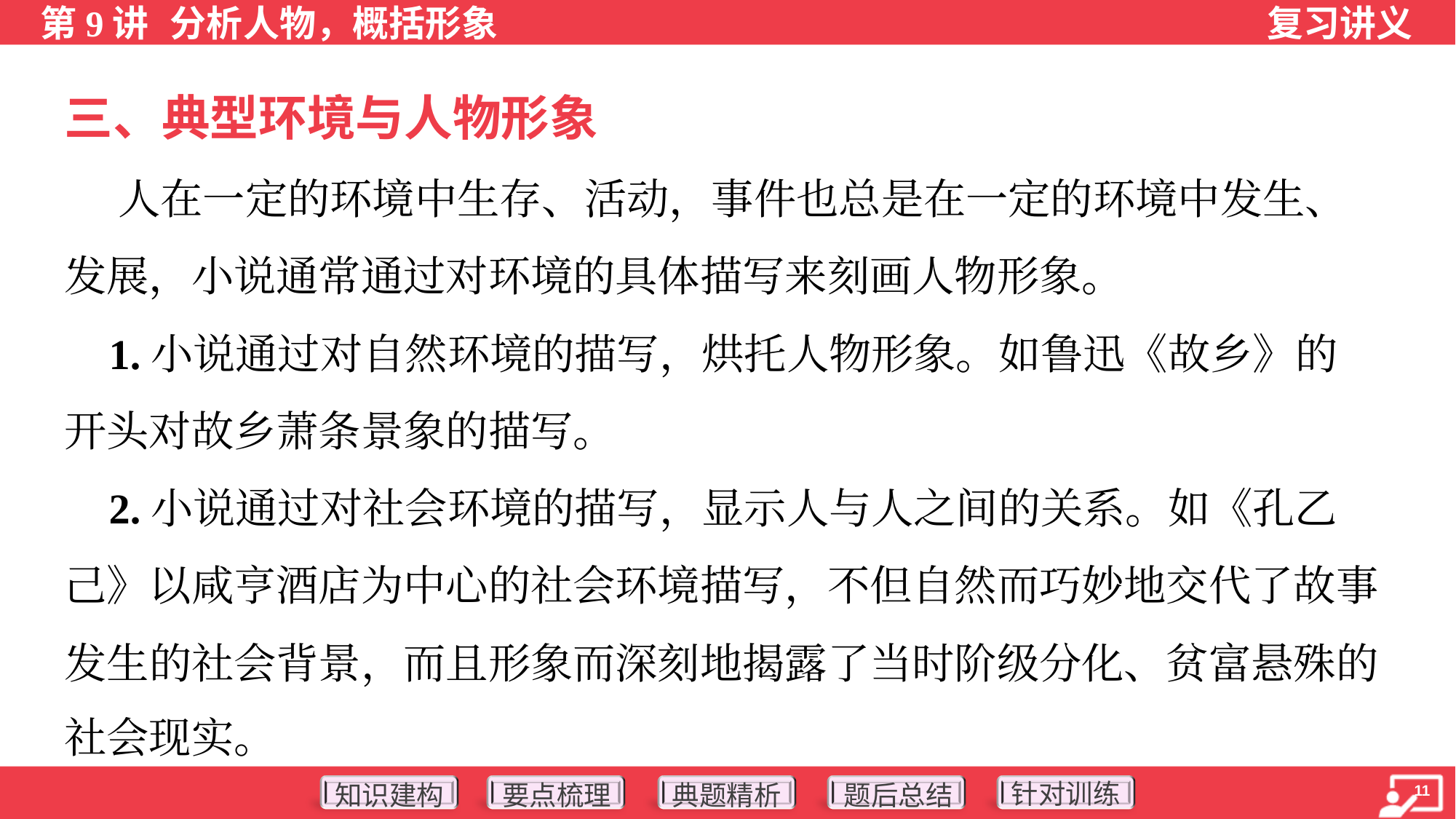

三、典型环境与人物形象
    人在一定的环境中生存、活动，事件也总是在一定的环境中发生、
发展，小说通常通过对环境的具体描写来刻画人物形象。
    1.小说通过对自然环境的描写，烘托人物形象。如鲁迅《故乡》的
开头对故乡萧条景象的描写。
    2.小说通过对社会环境的描写，显示人与人之间的关系。如《孔乙
己》以咸亨酒店为中心的社会环境描写，不但自然而巧妙地交代了故事
发生的社会背景，而且形象而深刻地揭露了当时阶级分化、贫富悬殊的
社会现实。